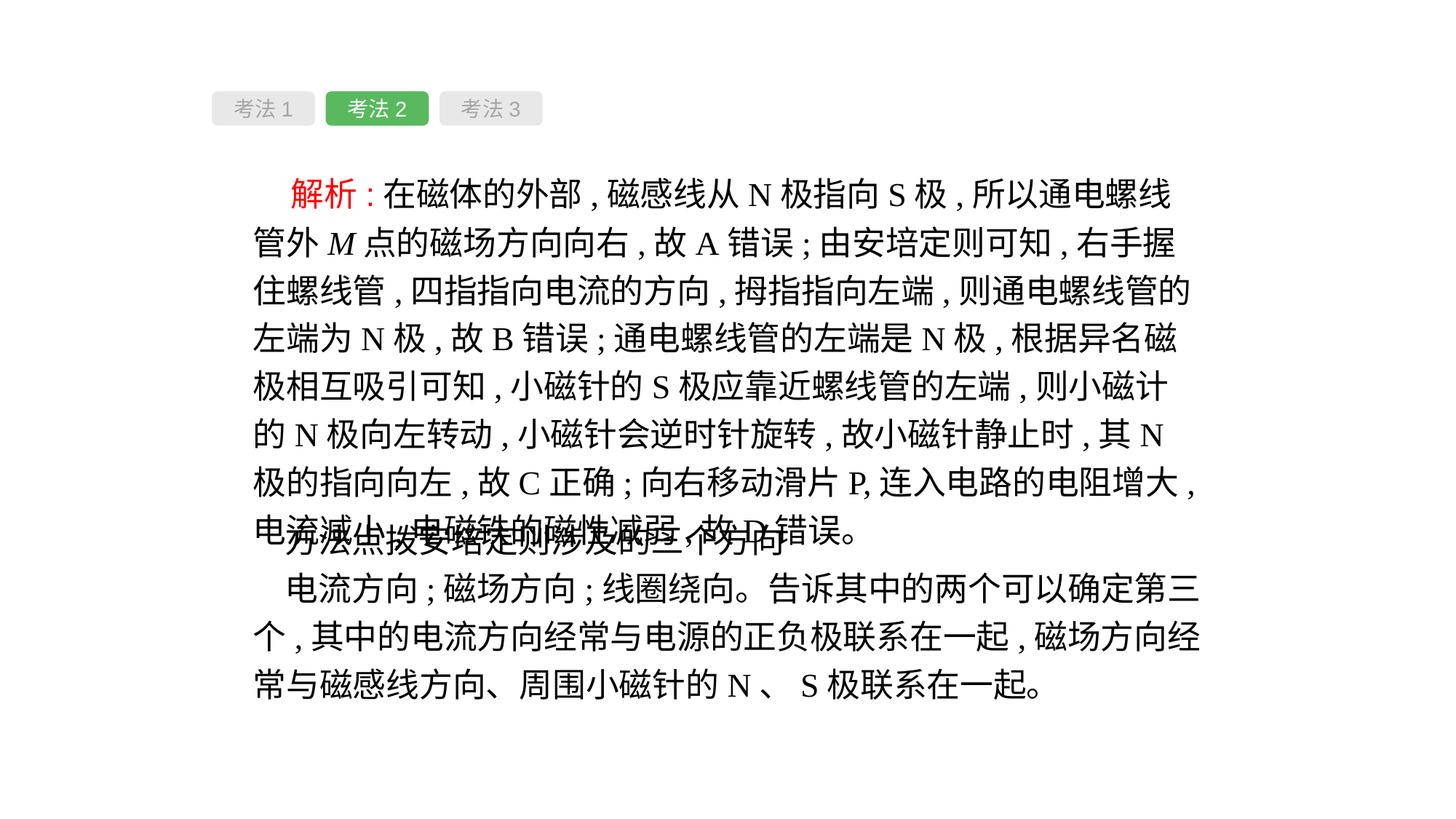

考法1
考法2
考法3
    解析:在磁体的外部,磁感线从N极指向S极,所以通电螺线管外M点的磁场方向向右,故A错误;由安培定则可知,右手握住螺线管,四指指向电流的方向,拇指指向左端,则通电螺线管的左端为N极,故B错误;通电螺线管的左端是N极,根据异名磁极相互吸引可知,小磁针的S极应靠近螺线管的左端,则小磁计的N极向左转动,小磁针会逆时针旋转,故小磁针静止时,其N极的指向向左,故C正确;向右移动滑片P,连入电路的电阻增大,电流减小,电磁铁的磁性减弱,故D错误。
方法点拨安培定则涉及的三个方向
电流方向;磁场方向;线圈绕向。告诉其中的两个可以确定第三个,其中的电流方向经常与电源的正负极联系在一起,磁场方向经常与磁感线方向、周围小磁针的N、S极联系在一起。